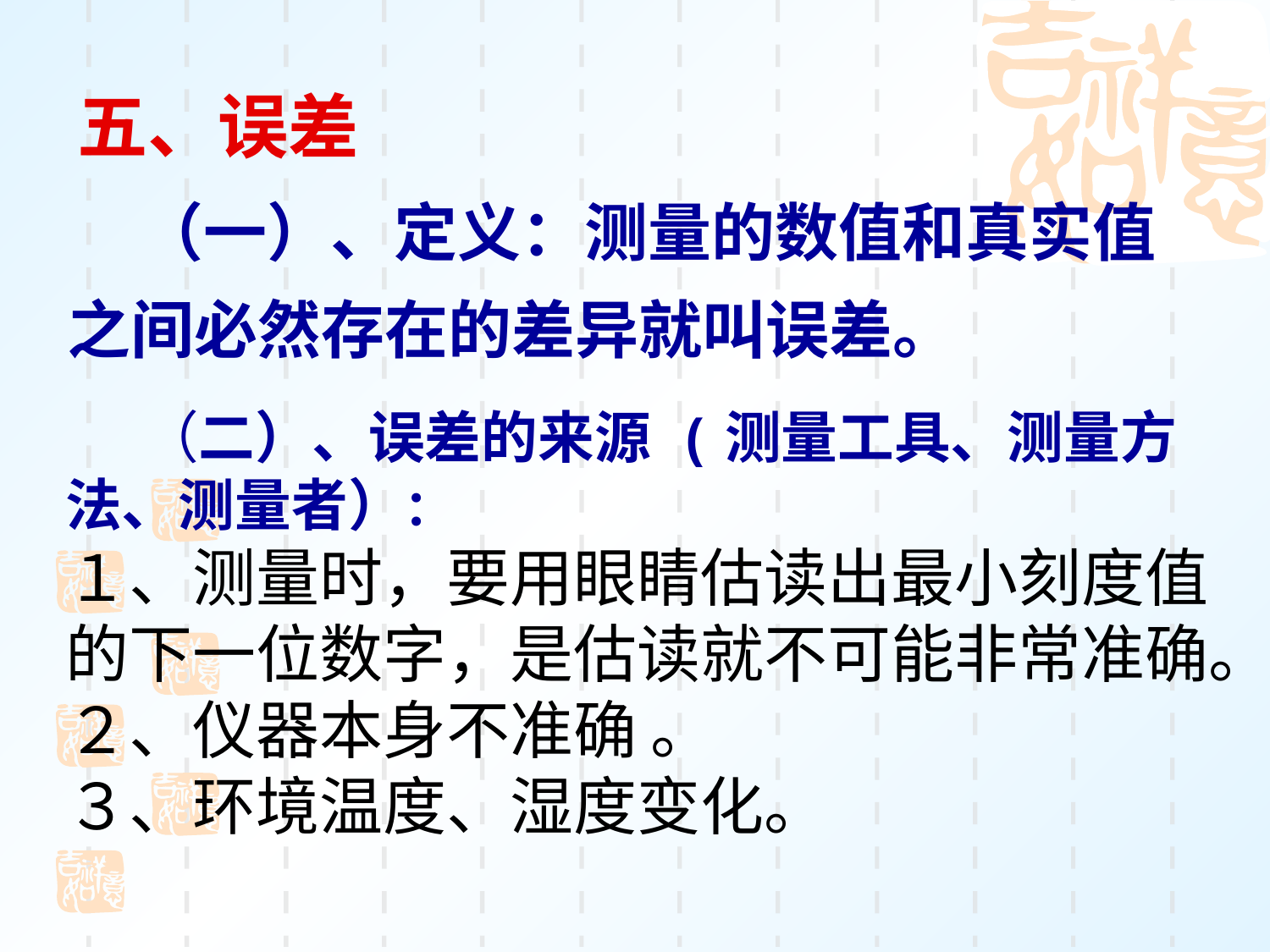

五、误差
    （一）、定义：测量的数值和真实值之间必然存在的差异就叫误差。
     （二）、误差的来源 (测量工具、测量方法、测量者）：
１、测量时，要用眼睛估读出最小刻度值的下一位数字，是估读就不可能非常准确。
２、仪器本身不准确 。
３、环境温度、湿度变化。